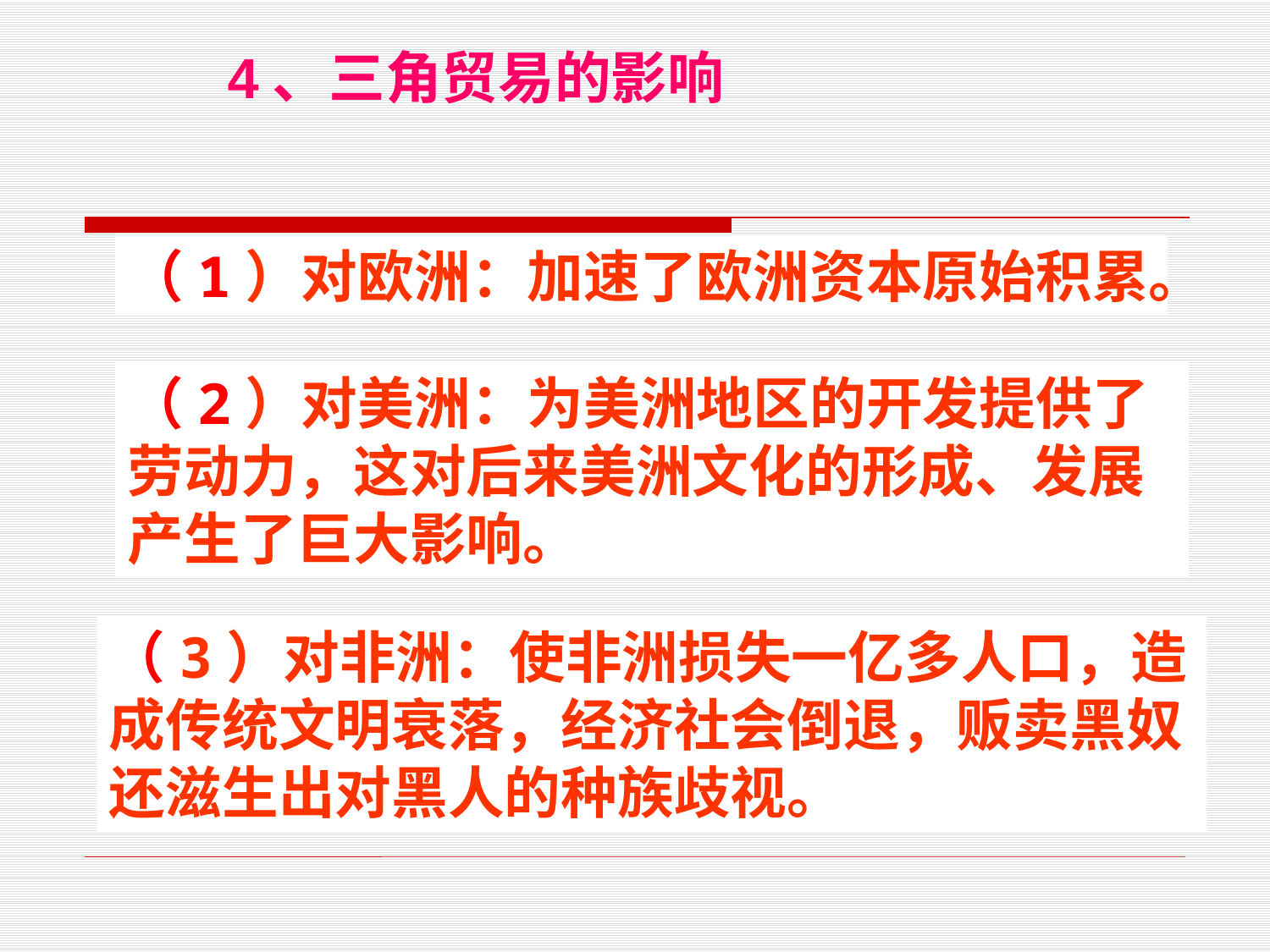

4、三角贸易的影响
（1）对欧洲：加速了欧洲资本原始积累。
（2）对美洲：为美洲地区的开发提供了劳动力，这对后来美洲文化的形成、发展产生了巨大影响。
（3）对非洲：使非洲损失一亿多人口，造成传统文明衰落，经济社会倒退，贩卖黑奴还滋生出对黑人的种族歧视。